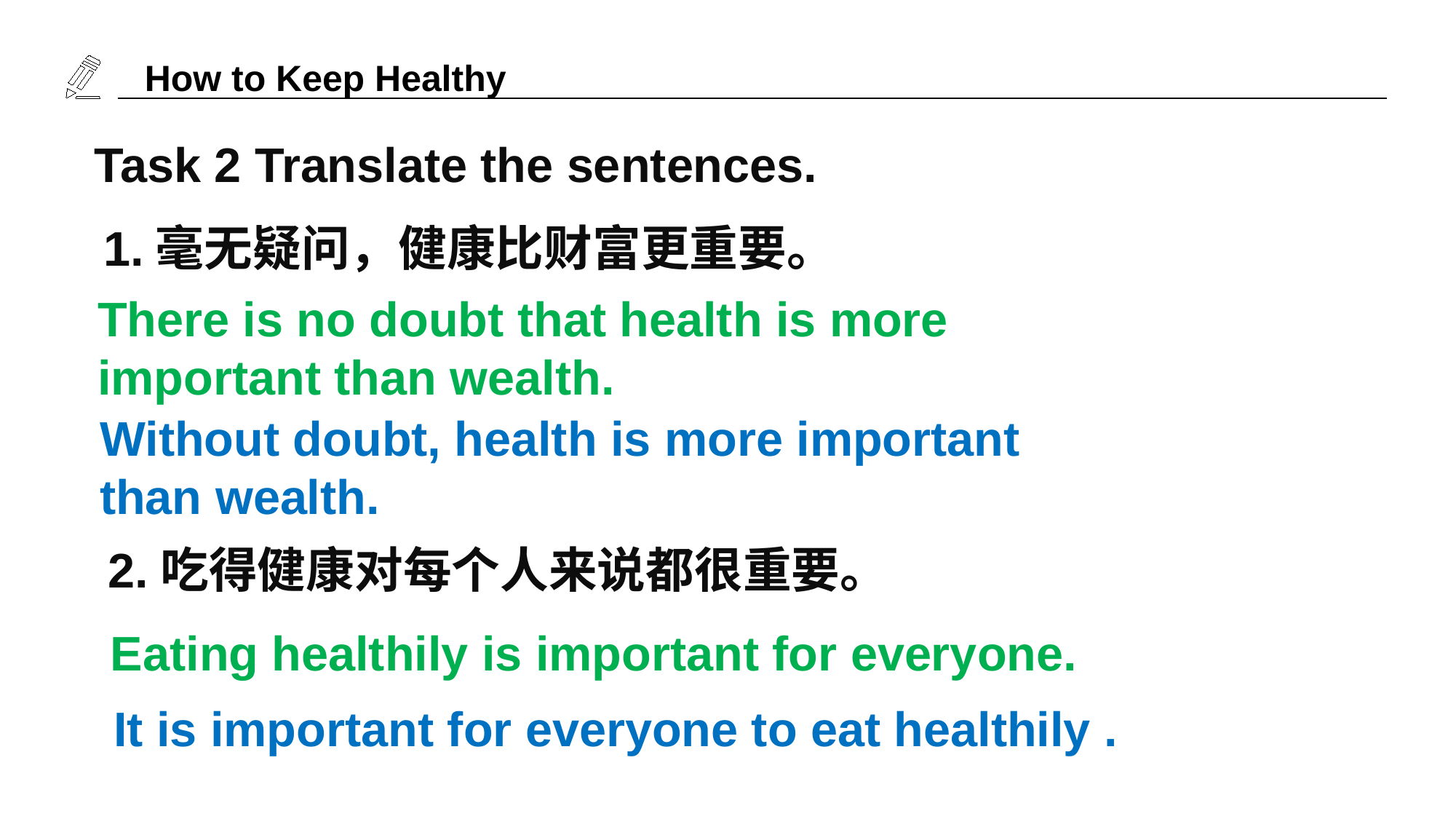

Task 2 Translate the sentences.
1.毫无疑问，健康比财富更重要。
There is no doubt that health is more important than wealth.
Without doubt, health is more important than wealth.
2.吃得健康对每个人来说都很重要。
Eating healthily is important for everyone.
It is important for everyone to eat healthily .